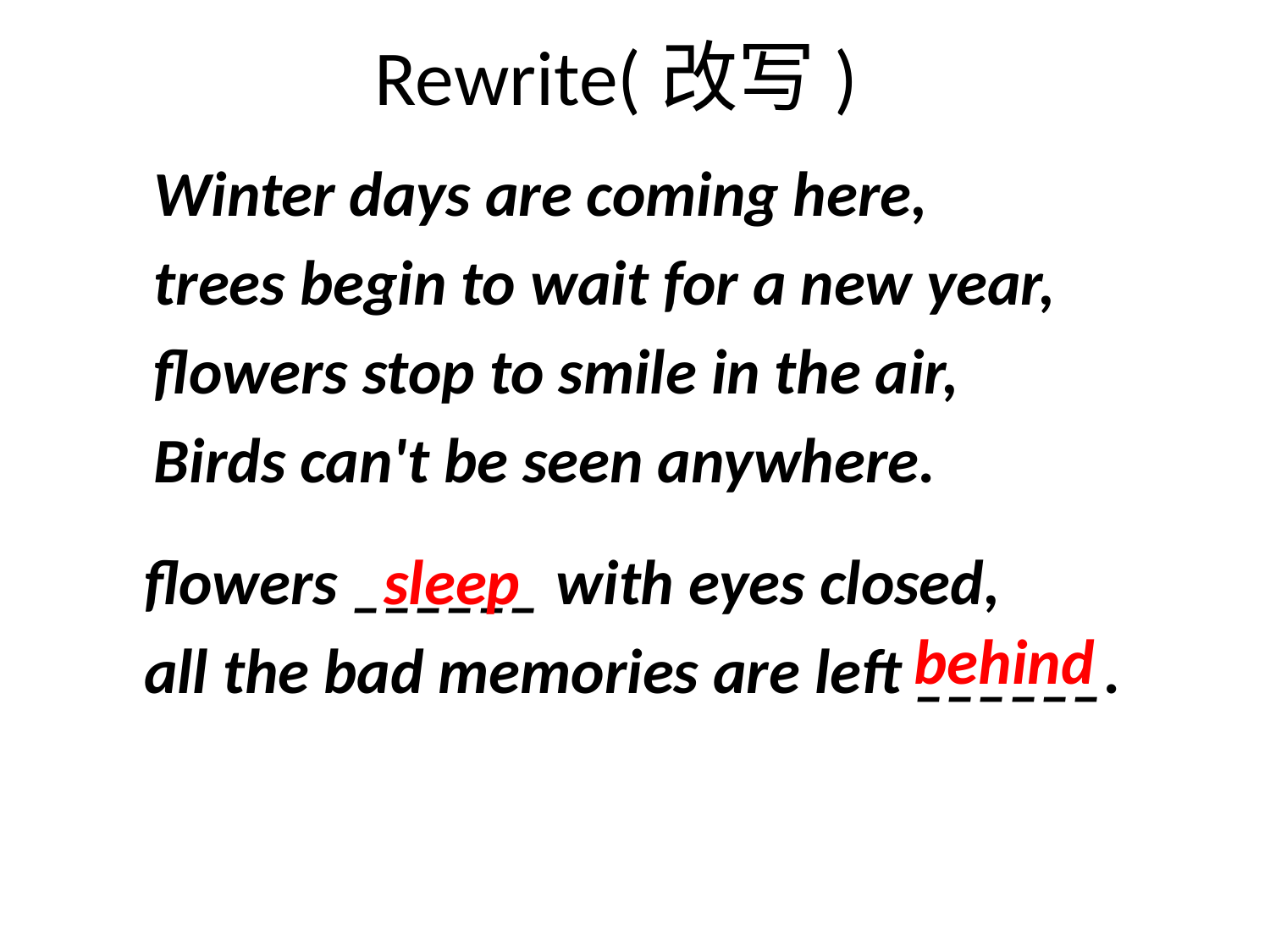

# Rewrite(改写)
      Winter days are coming here,
      trees begin to wait for a new year,
      flowers stop to smile in the air,
      Birds can't be seen anywhere.

      flowers ______ with eyes closed,
      all the bad memories are left ______.

      sleep

      behind